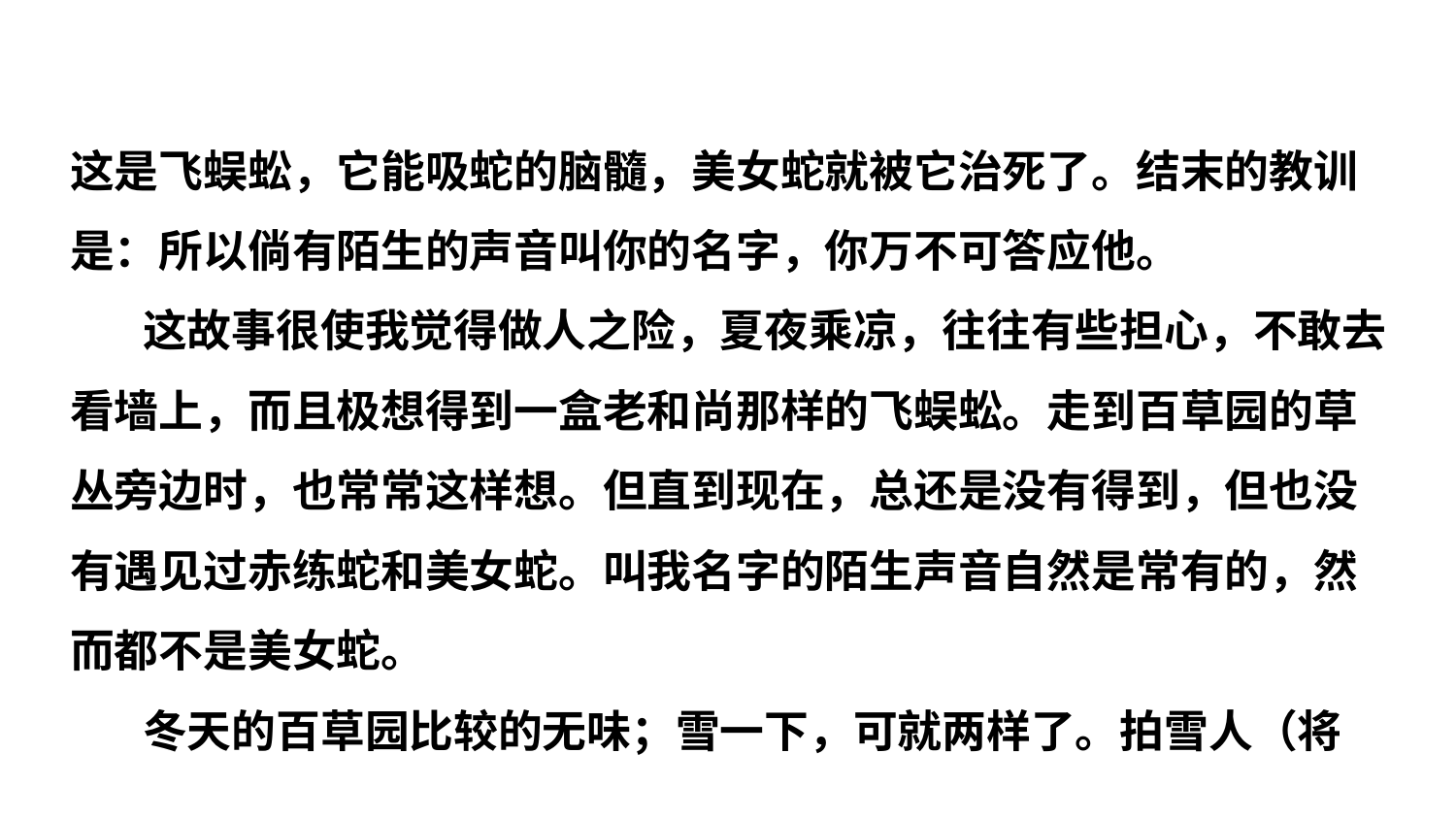

这是飞蜈蚣，它能吸蛇的脑髓，美女蛇就被它治死了。结末的教训是：所以倘有陌生的声音叫你的名字，你万不可答应他。
这故事很使我觉得做人之险，夏夜乘凉，往往有些担心，不敢去看墙上，而且极想得到一盒老和尚那样的飞蜈蚣。走到百草园的草丛旁边时，也常常这样想。但直到现在，总还是没有得到，但也没有遇见过赤练蛇和美女蛇。叫我名字的陌生声音自然是常有的，然而都不是美女蛇。
冬天的百草园比较的无味；雪一下，可就两样了。拍雪人（将